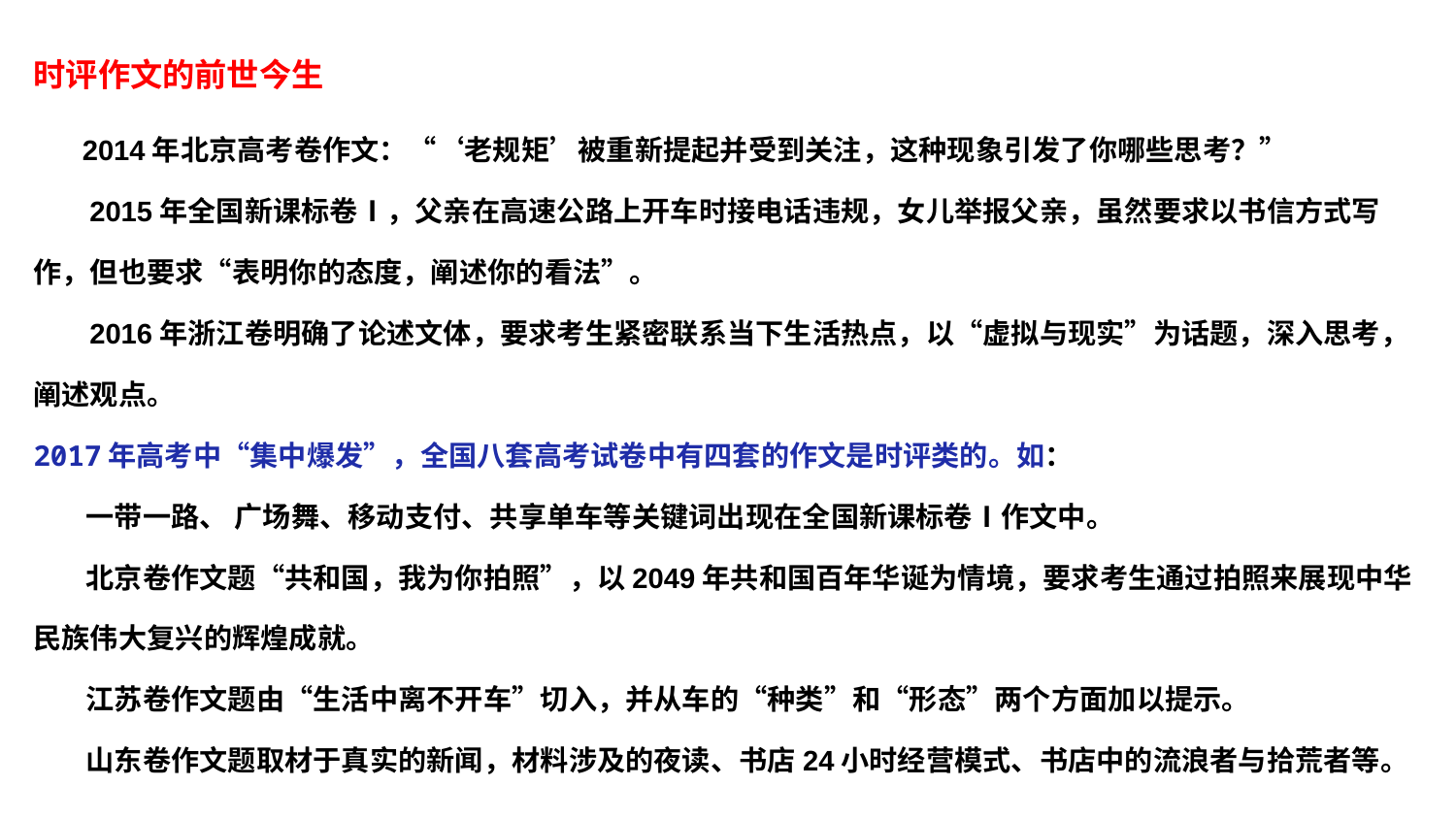

时评作文的前世今生
       2014年北京高考卷作文：“‘老规矩’被重新提起并受到关注，这种现象引发了你哪些思考？”
       2015年全国新课标卷Ⅰ，父亲在高速公路上开车时接电话违规，女儿举报父亲，虽然要求以书信方式写作，但也要求“表明你的态度，阐述你的看法”。
       2016年浙江卷明确了论述文体，要求考生紧密联系当下生活热点，以“虚拟与现实”为话题，深入思考，阐述观点。
2017年高考中“集中爆发”，全国八套高考试卷中有四套的作文是时评类的。如：
       一带一路、 广场舞、移动支付、共享单车等关键词出现在全国新课标卷Ⅰ作文中。
       北京卷作文题“共和国，我为你拍照”，以2049年共和国百年华诞为情境，要求考生通过拍照来展现中华民族伟大复兴的辉煌成就。
       江苏卷作文题由“生活中离不开车”切入，并从车的“种类”和“形态”两个方面加以提示。
       山东卷作文题取材于真实的新闻，材料涉及的夜读、书店24小时经营模式、书店中的流浪者与拾荒者等。